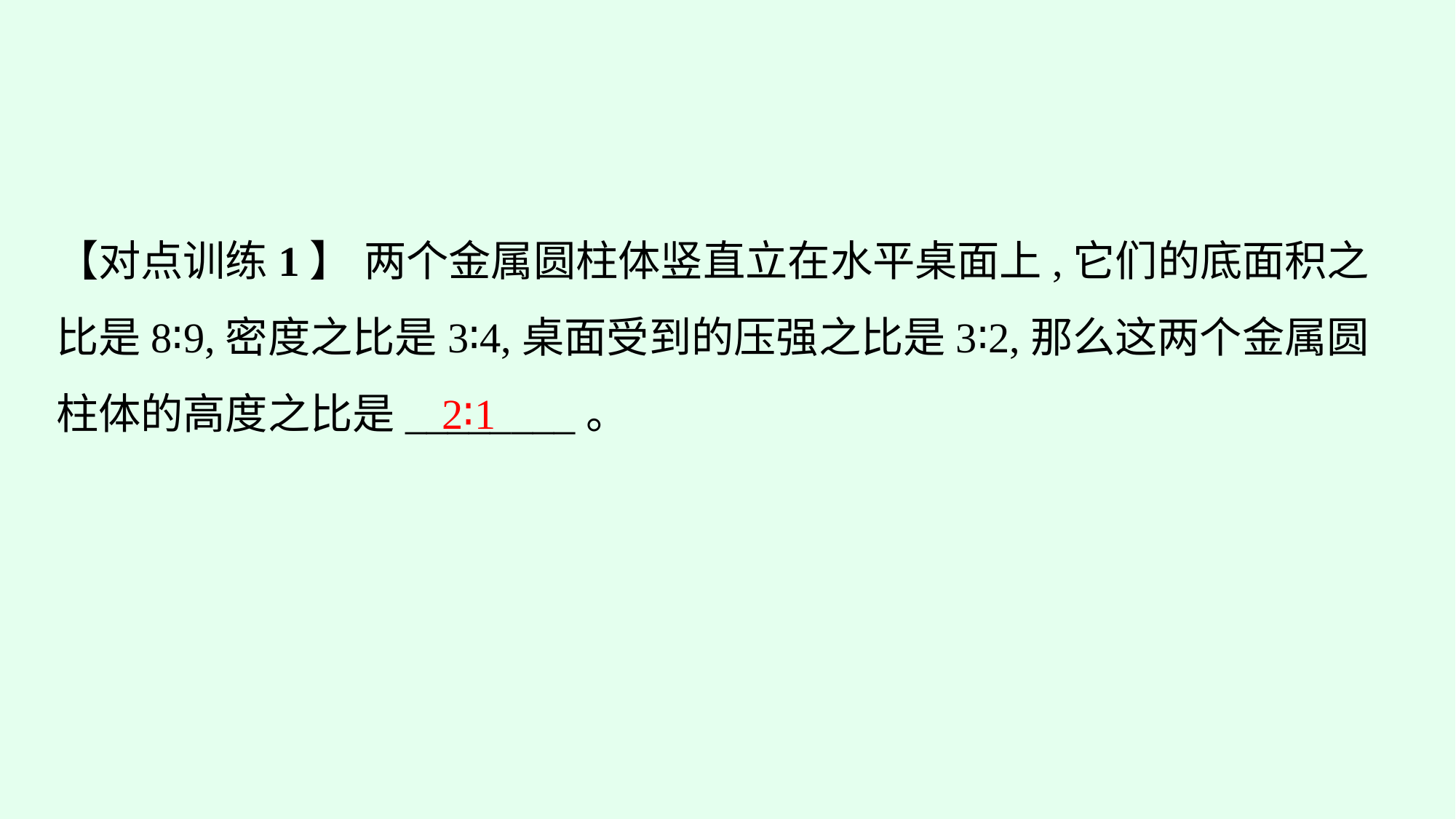

【对点训练1】 两个金属圆柱体竖直立在水平桌面上,它们的底面积之比是8∶9,密度之比是3∶4,桌面受到的压强之比是3∶2,那么这两个金属圆柱体的高度之比是________。
2∶1